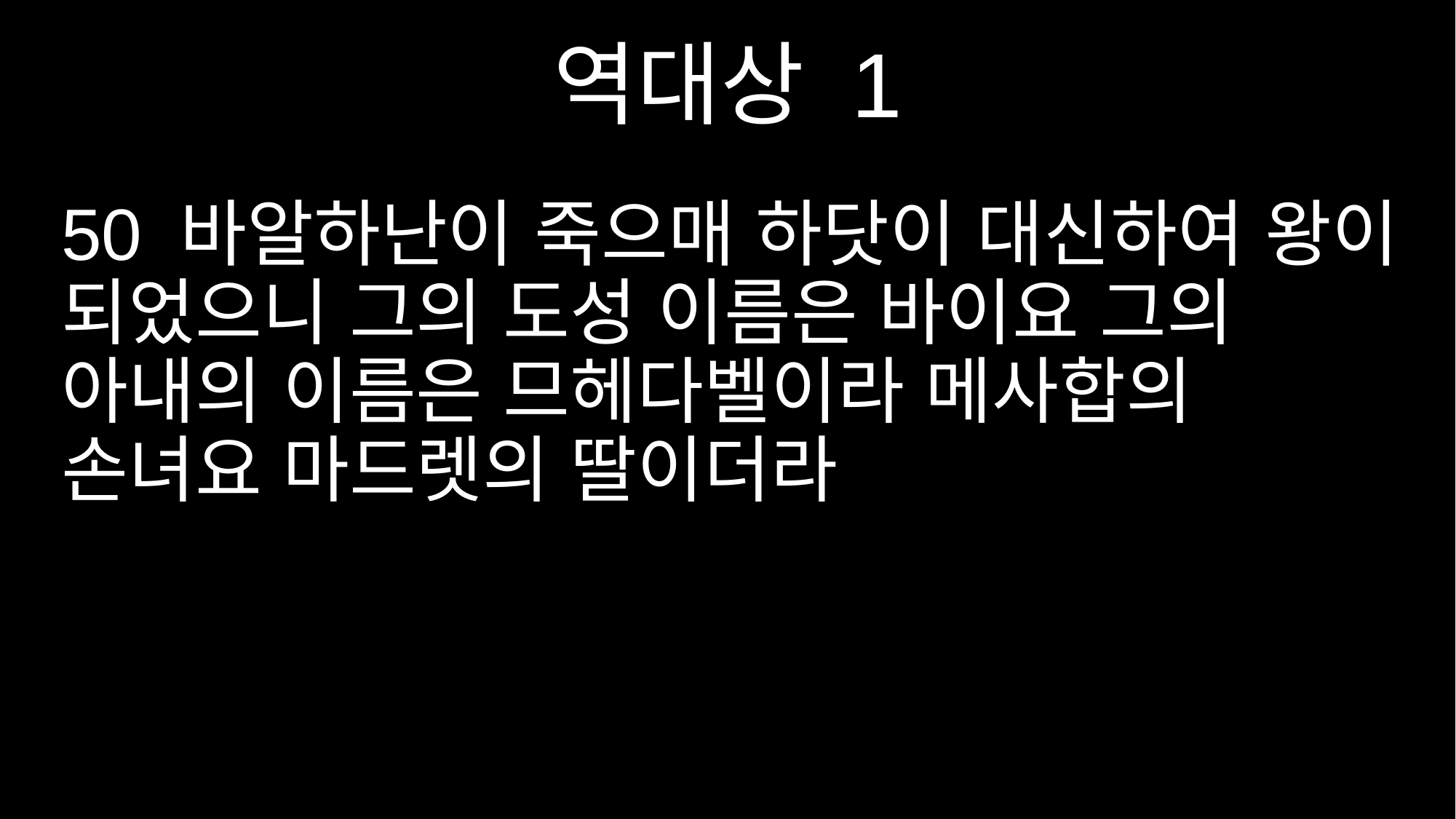

역대상 1
50 바알하난이 죽으매 하닷이 대신하여 왕이 되었으니 그의 도성 이름은 바이요 그의 아내의 이름은 므헤다벨이라 메사합의 손녀요 마드렛의 딸이더라